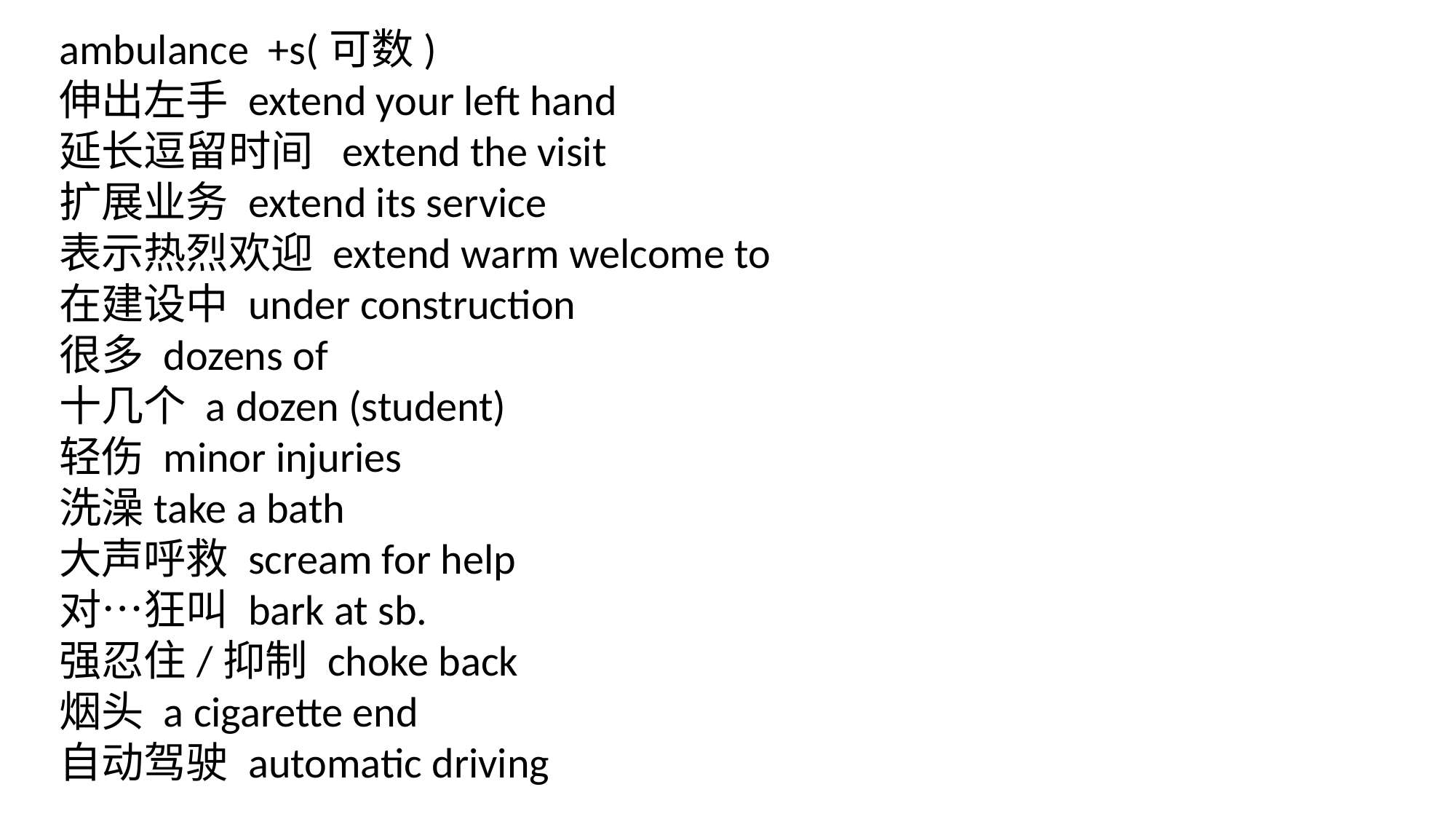

ambulance  +s(可数)
伸出左手 extend your left hand
延长逗留时间  extend the visit
扩展业务 extend its service
表示热烈欢迎 extend warm welcome to
在建设中 under construction
很多 dozens of
十几个 a dozen (student)
轻伤 minor injuries
洗澡take a bath
大声呼救 scream for help
对…狂叫 bark at sb.
强忍住/抑制 choke back
烟头 a cigarette end
自动驾驶 automatic driving